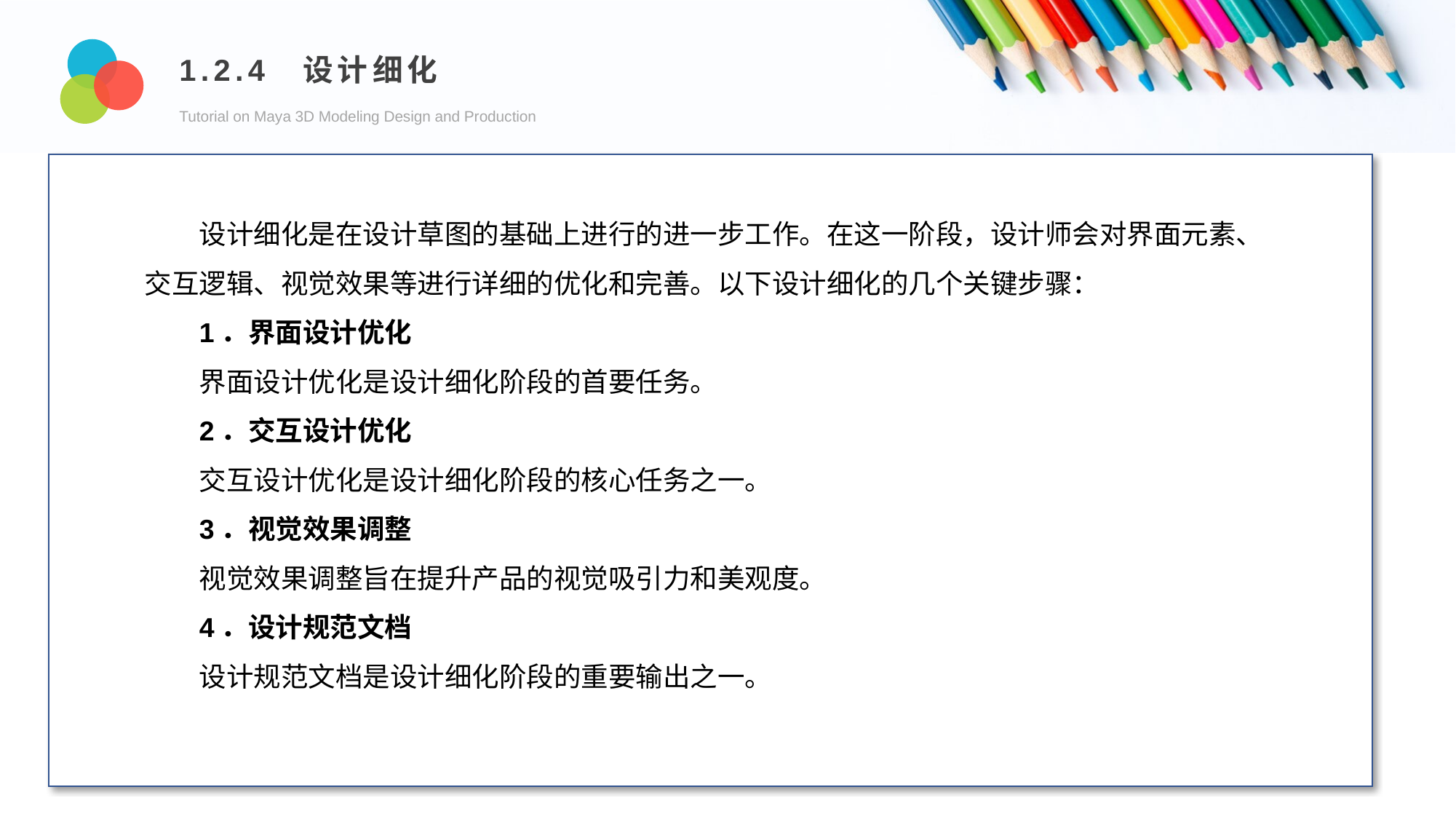

1.2.4  设计细化
Tutorial on Maya 3D Modeling Design and Production
Design and Production
设计细化是在设计草图的基础上进行的进一步工作。在这一阶段，设计师会对界面元素、交互逻辑、视觉效果等进行详细的优化和完善。以下设计细化的几个关键步骤：
1．界面设计优化
界面设计优化是设计细化阶段的首要任务。
2．交互设计优化
交互设计优化是设计细化阶段的核心任务之一。
3．视觉效果调整
视觉效果调整旨在提升产品的视觉吸引力和美观度。
4．设计规范文档
设计规范文档是设计细化阶段的重要输出之一。